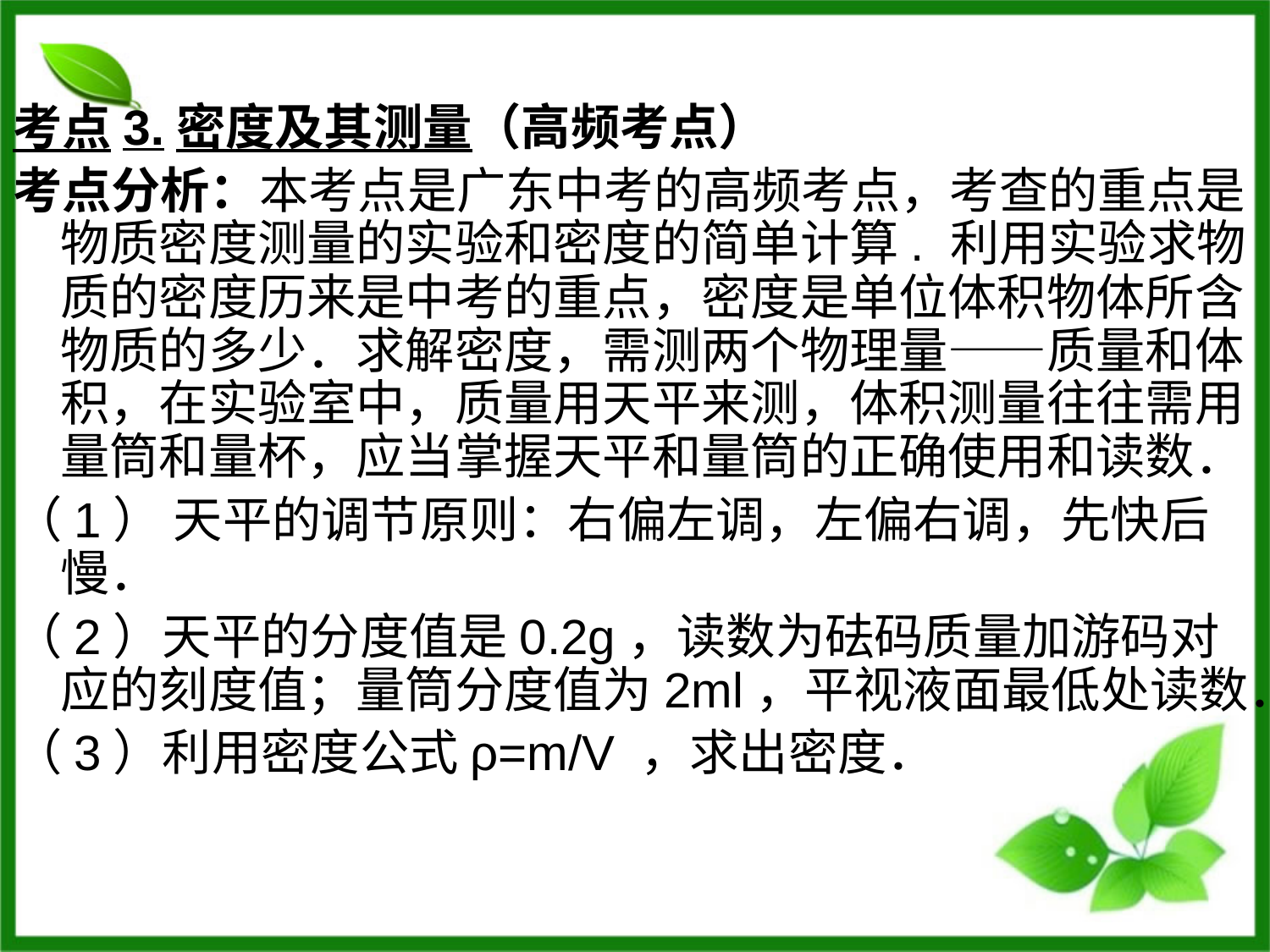

考点3.密度及其测量（高频考点）
考点分析：本考点是广东中考的高频考点，考查的重点是物质密度测量的实验和密度的简单计算. 利用实验求物质的密度历来是中考的重点，密度是单位体积物体所含物质的多少．求解密度，需测两个物理量——质量和体积，在实验室中，质量用天平来测，体积测量往往需用量筒和量杯，应当掌握天平和量筒的正确使用和读数．
（1） 天平的调节原则：右偏左调，左偏右调，先快后慢．
（2）天平的分度值是0.2g，读数为砝码质量加游码对应的刻度值；量筒分度值为2ml，平视液面最低处读数．
（3）利用密度公式ρ=m/V ，求出密度．